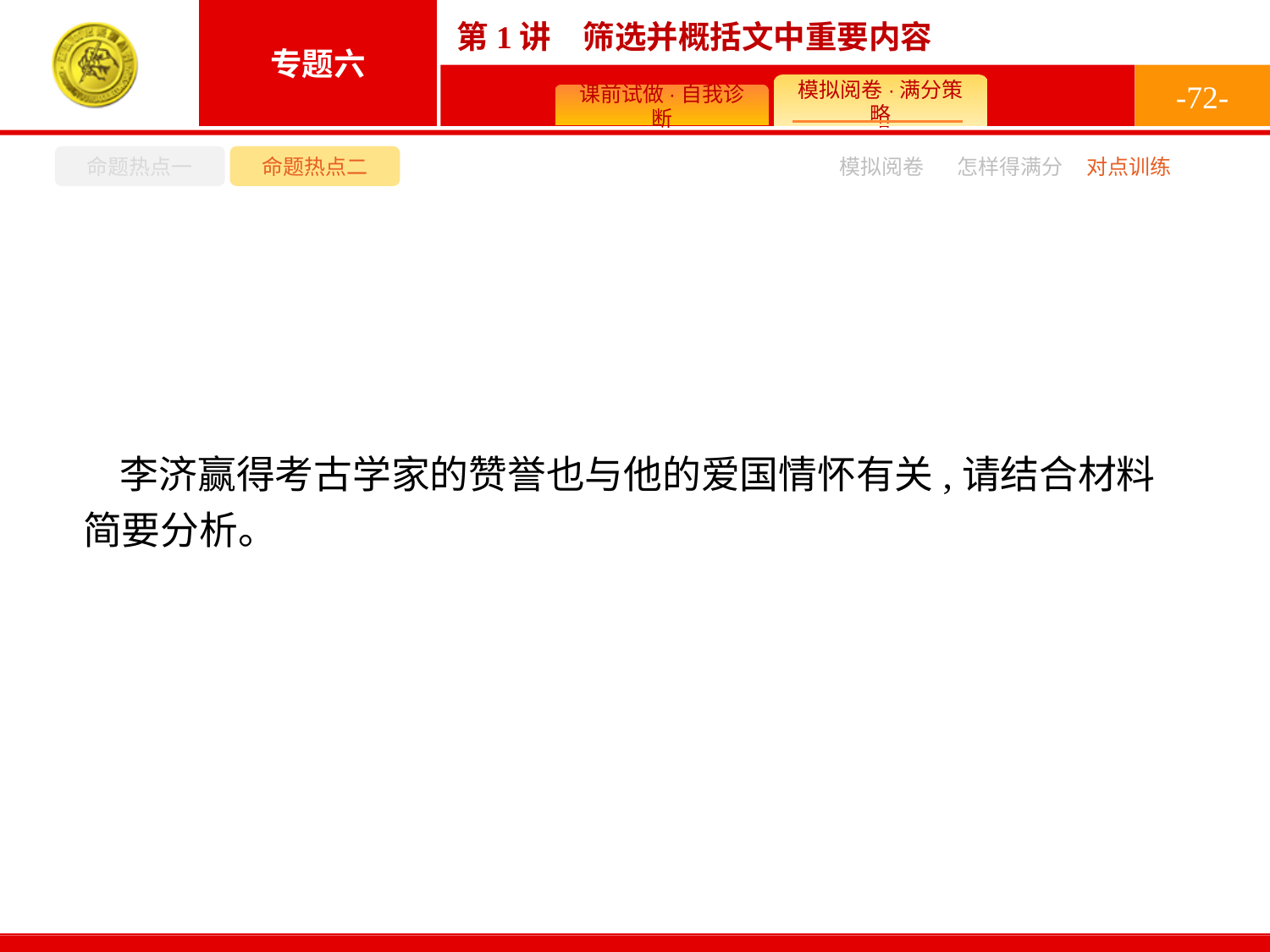

-72-
命题热点一
命题热点二
怎样得满分
模拟阅卷
对点训练
李济赢得考古学家的赞誉也与他的爱国情怀有关,请结合材料简要分析。